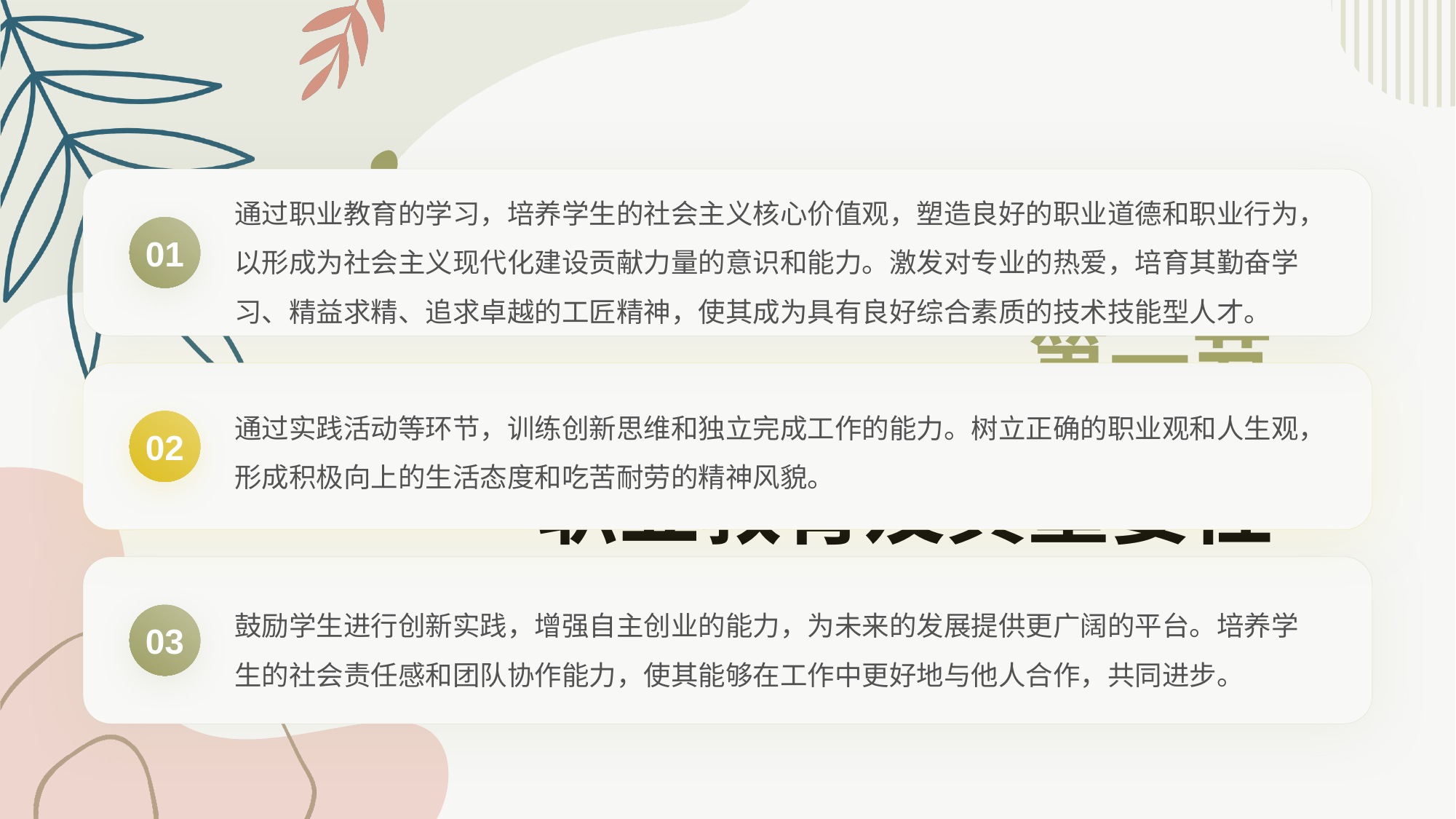

通过职业教育的学习，培养学生的社会主义核心价值观，塑造良好的职业道德和职业行为，以形成为社会主义现代化建设贡献力量的意识和能力。激发对专业的热爱，培育其勤奋学习、精益求精、追求卓越的工匠精神，使其成为具有良好综合素质的技术技能型人才。
01
第一节
通过实践活动等环节，训练创新思维和独立完成工作的能力。树立正确的职业观和人生观，形成积极向上的生活态度和吃苦耐劳的精神风貌。

02
# 职业教育及其重要性
鼓励学生进行创新实践，增强自主创业的能力，为未来的发展提供更广阔的平台。培养学生的社会责任感和团队协作能力，使其能够在工作中更好地与他人合作，共同进步。

03